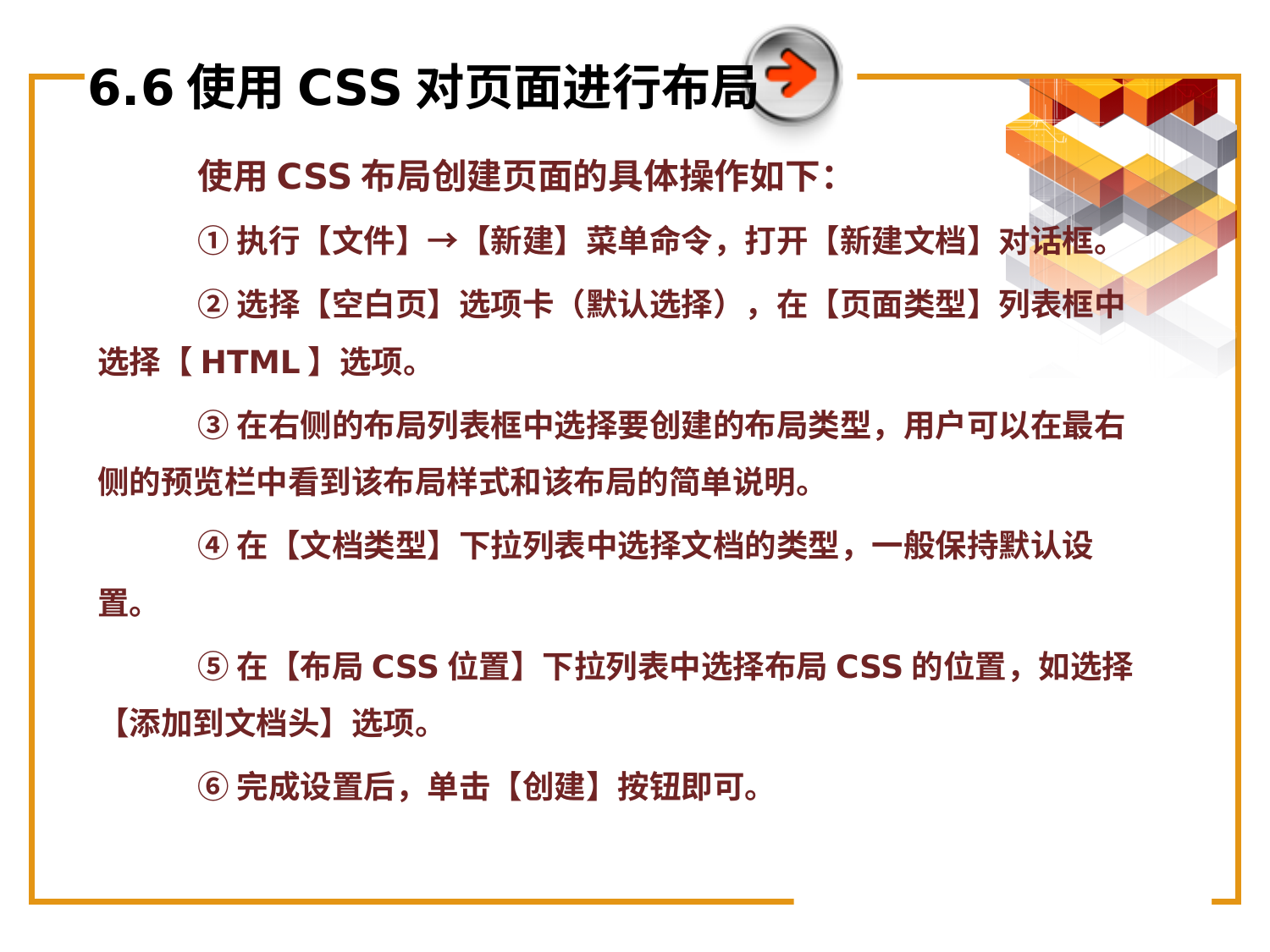

# 6.6使用CSS对页面进行布局
使用CSS布局创建页面的具体操作如下：
①执行【文件】→【新建】菜单命令，打开【新建文档】对话框。
②选择【空白页】选项卡（默认选择），在【页面类型】列表框中选择【HTML】选项。
③在右侧的布局列表框中选择要创建的布局类型，用户可以在最右侧的预览栏中看到该布局样式和该布局的简单说明。
④在【文档类型】下拉列表中选择文档的类型，一般保持默认设置。
⑤在【布局CSS位置】下拉列表中选择布局CSS的位置，如选择【添加到文档头】选项。
⑥完成设置后，单击【创建】按钮即可。